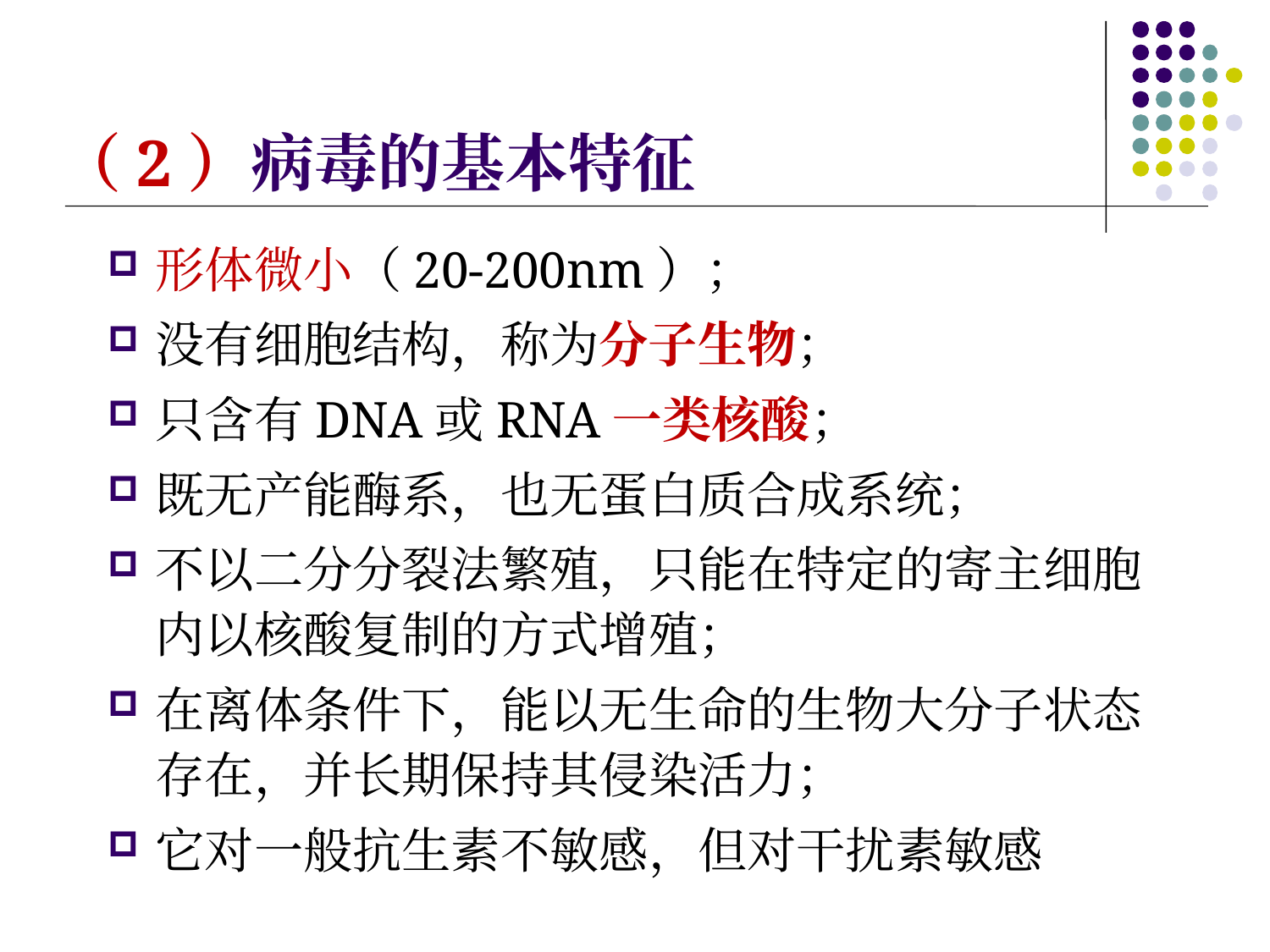

# （2）病毒的基本特征
形体微小（20-200nm）；
没有细胞结构，称为分子生物；
只含有DNA或RNA一类核酸；
既无产能酶系，也无蛋白质合成系统；
不以二分分裂法繁殖，只能在特定的寄主细胞内以核酸复制的方式增殖；
在离体条件下，能以无生命的生物大分子状态存在，并长期保持其侵染活力；
它对一般抗生素不敏感，但对干扰素敏感